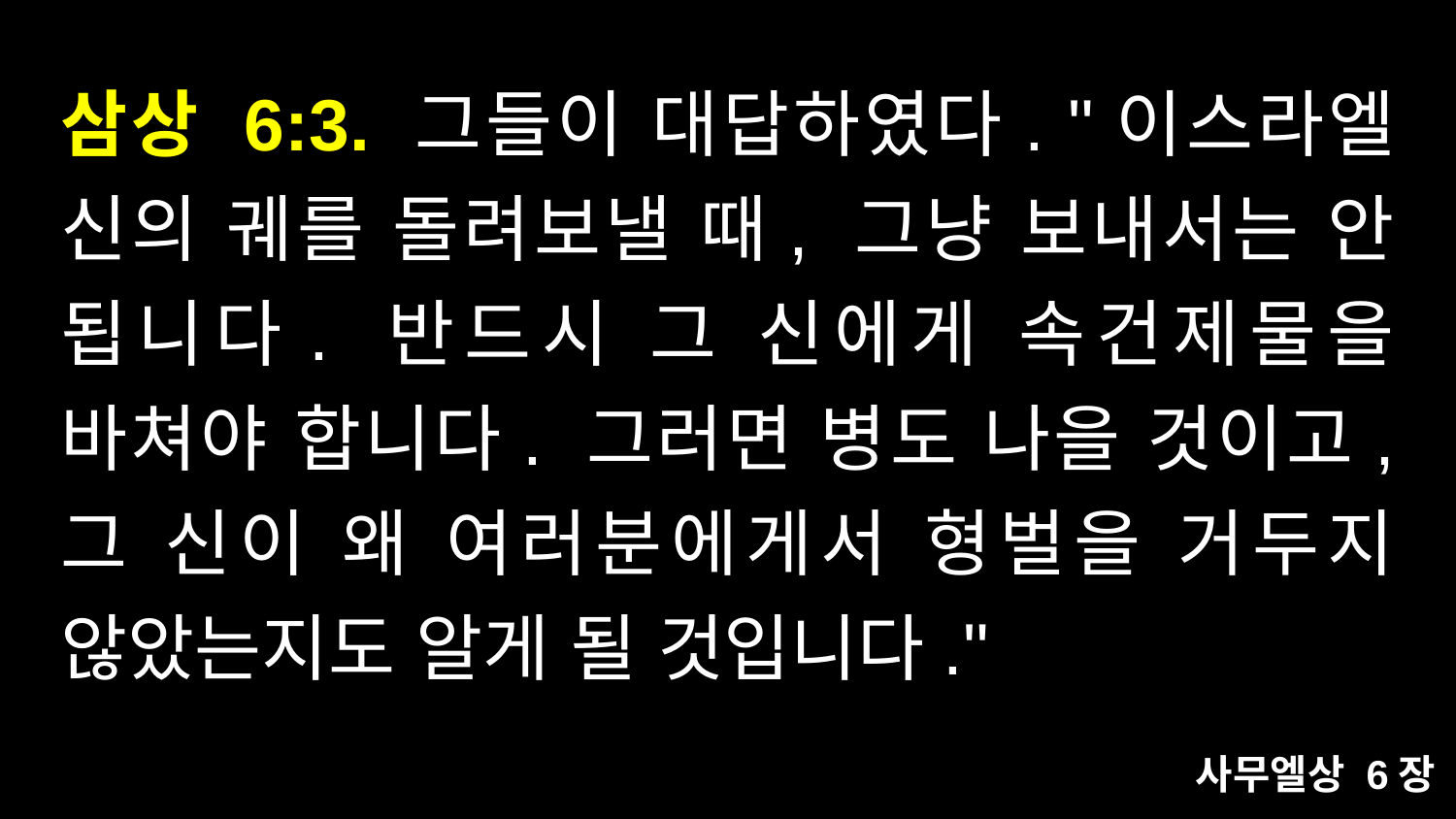

# 삼상 6:3. 그들이 대답하였다. "이스라엘 신의 궤를 돌려보낼 때, 그냥 보내서는 안 됩니다. 반드시 그 신에게 속건제물을 바쳐야 합니다. 그러면 병도 나을 것이고, 그 신이 왜 여러분에게서 형벌을 거두지 않았는지도 알게 될 것입니다."
사무엘상 6장